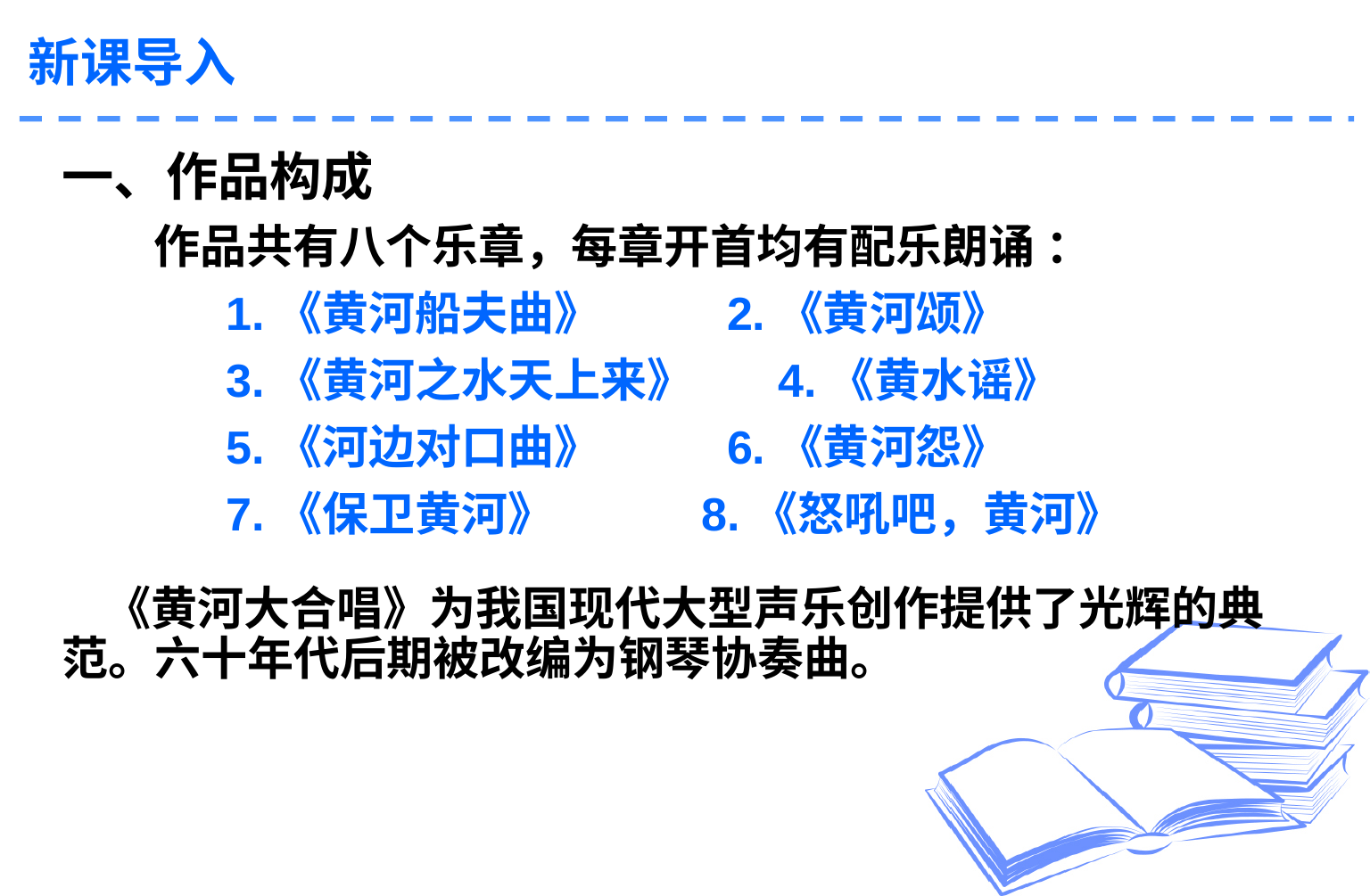

新课导入
一、作品构成
作品共有八个乐章，每章开首均有配乐朗诵 ：
		1.《黄河船夫曲》           2.《黄河颂》
		3.《黄河之水天上来》       4.《黄水谣》
		5.《河边对口曲》           6.《黄河怨》
		7.《保卫黄河》             8.《怒吼吧，黄河》
   《黄河大合唱》为我国现代大型声乐创作提供了光辉的典范。六十年代后期被改编为钢琴协奏曲。